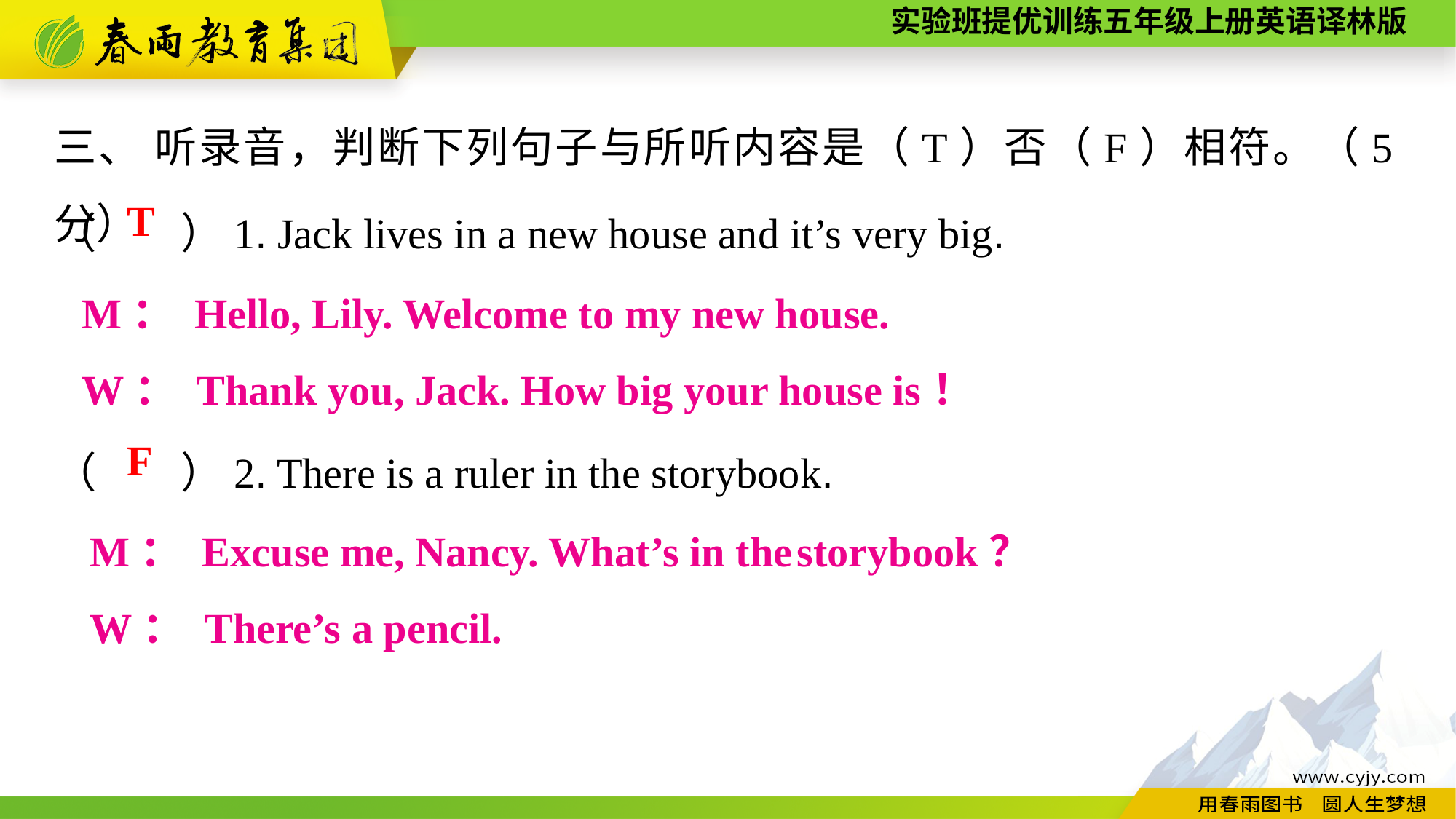

三、 听录音，判断下列句子与所听内容是（T）否（F）相符。（5分）
（　　）1. Jack lives in a new house and it’s very big.

（　　）2. There is a ruler in the storybook.
T
M： Hello, Lily. Welcome to my new house.
W： Thank you, Jack. How big your house is！
F
M： Excuse me, Nancy. What’s in the storybook？
W： There’s a pencil.